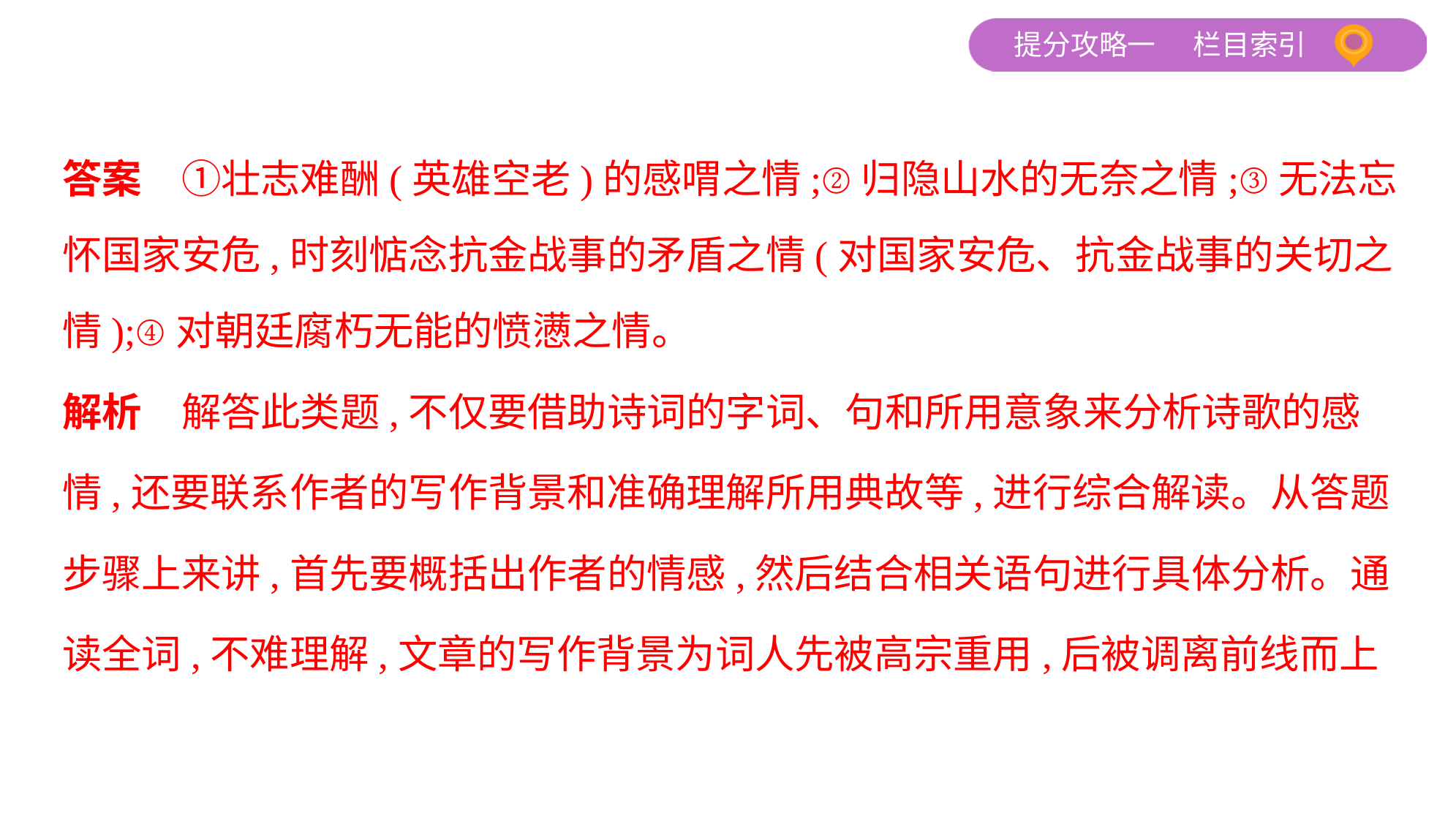

答案　①壮志难酬(英雄空老)的感喟之情;②归隐山水的无奈之情;③无法忘
怀国家安危,时刻惦念抗金战事的矛盾之情(对国家安危、抗金战事的关切之
情);④对朝廷腐朽无能的愤懑之情。
解析　解答此类题,不仅要借助诗词的字词、句和所用意象来分析诗歌的感
情,还要联系作者的写作背景和准确理解所用典故等,进行综合解读。从答题
步骤上来讲,首先要概括出作者的情感,然后结合相关语句进行具体分析。通
读全词,不难理解,文章的写作背景为词人先被高宗重用,后被调离前线而上